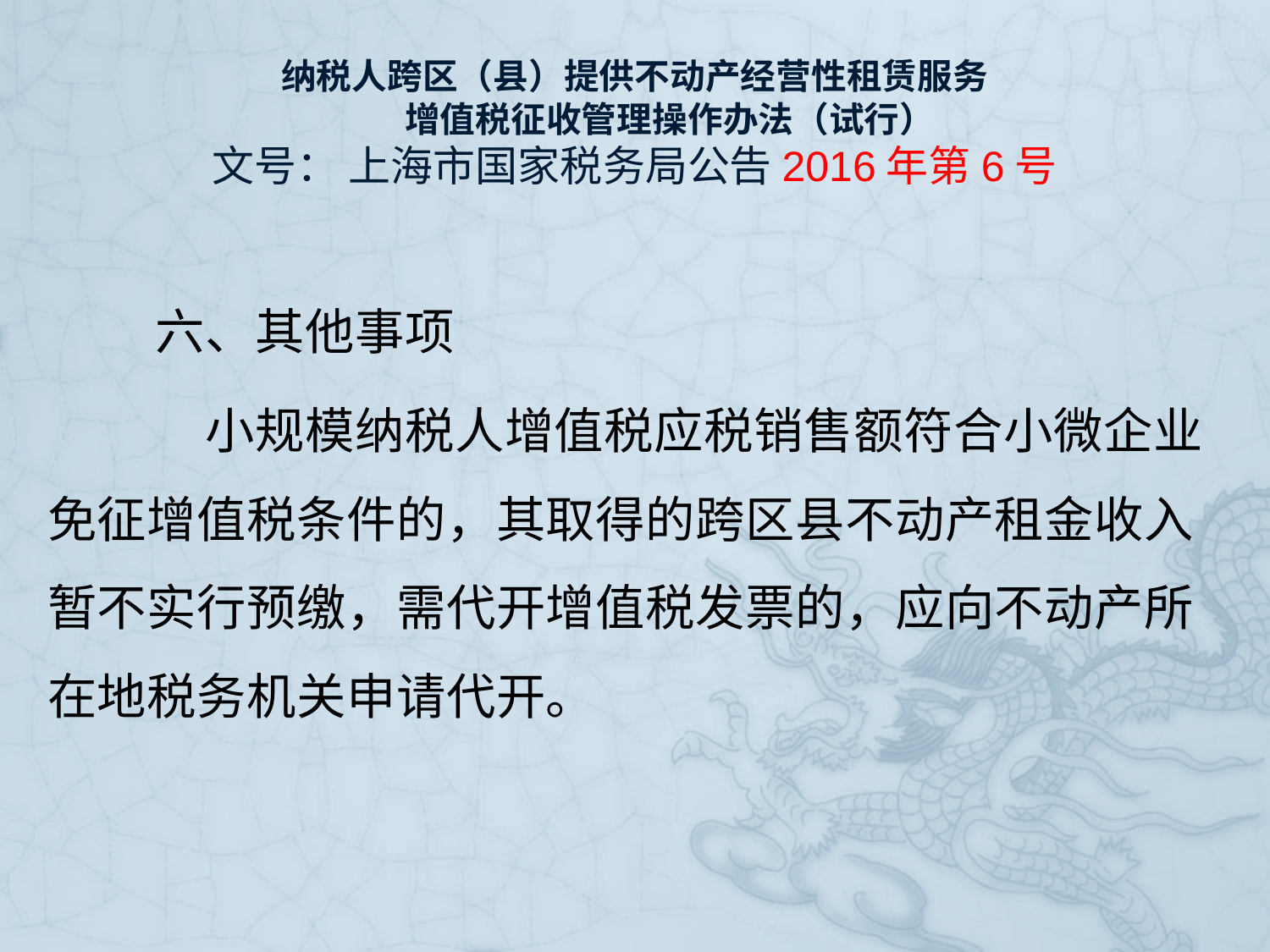

# 纳税人跨区（县）提供不动产经营性租赁服务 　　增值税征收管理操作办法（试行） 文号： 上海市国家税务局公告2016年第6号

　六、其他事项
　　小规模纳税人增值税应税销售额符合小微企业免征增值税条件的，其取得的跨区县不动产租金收入暂不实行预缴，需代开增值税发票的，应向不动产所在地税务机关申请代开。